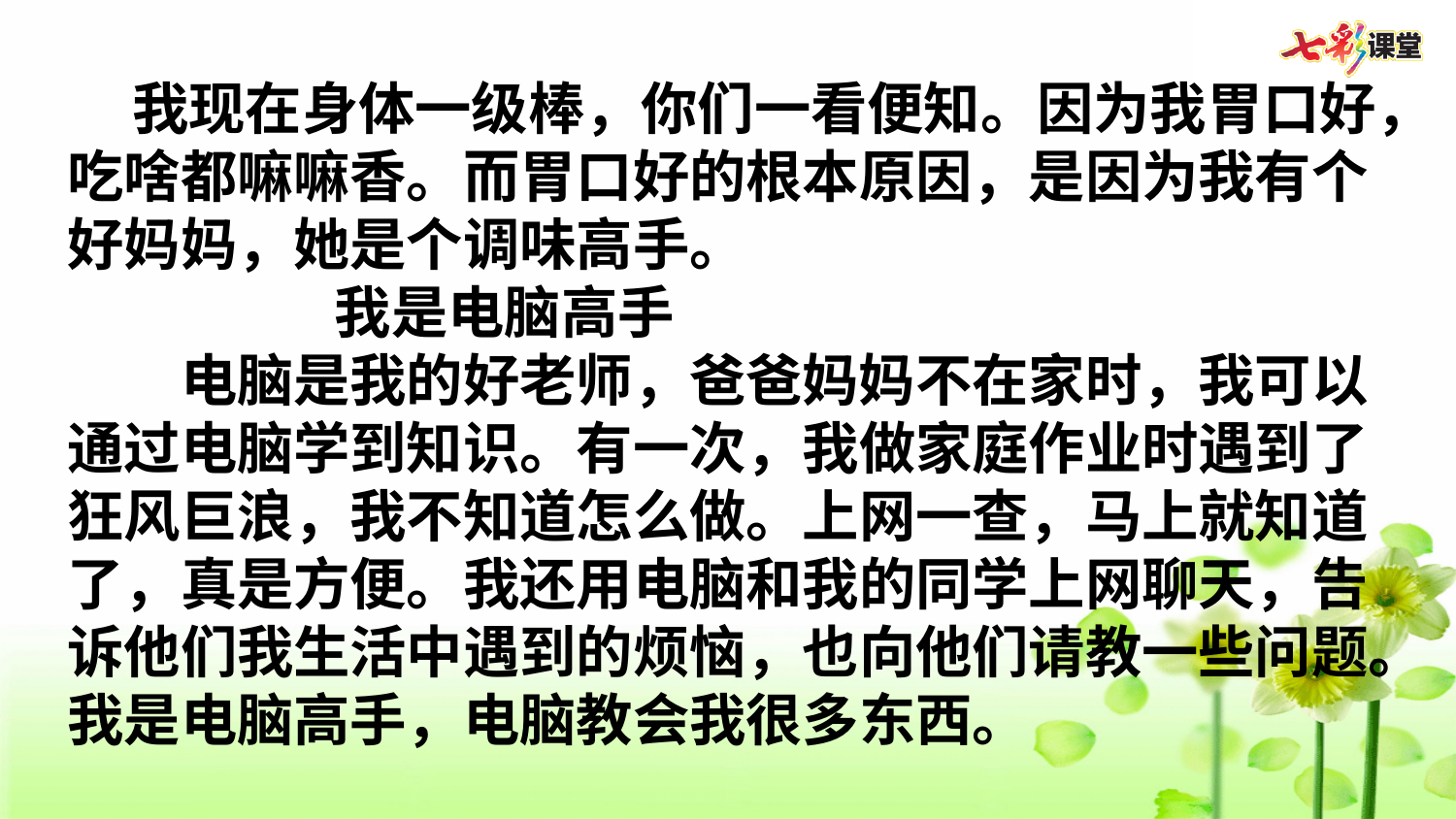

我现在身体一级棒，你们一看便知。因为我胃口好，吃啥都嘛嘛香。而胃口好的根本原因，是因为我有个好妈妈，她是个调味高手。
　　            我是电脑高手
　　电脑是我的好老师，爸爸妈妈不在家时，我可以通过电脑学到知识。有一次，我做家庭作业时遇到了狂风巨浪，我不知道怎么做。上网一查，马上就知道了，真是方便。我还用电脑和我的同学上网聊天，告诉他们我生活中遇到的烦恼，也向他们请教一些问题。我是电脑高手，电脑教会我很多东西。